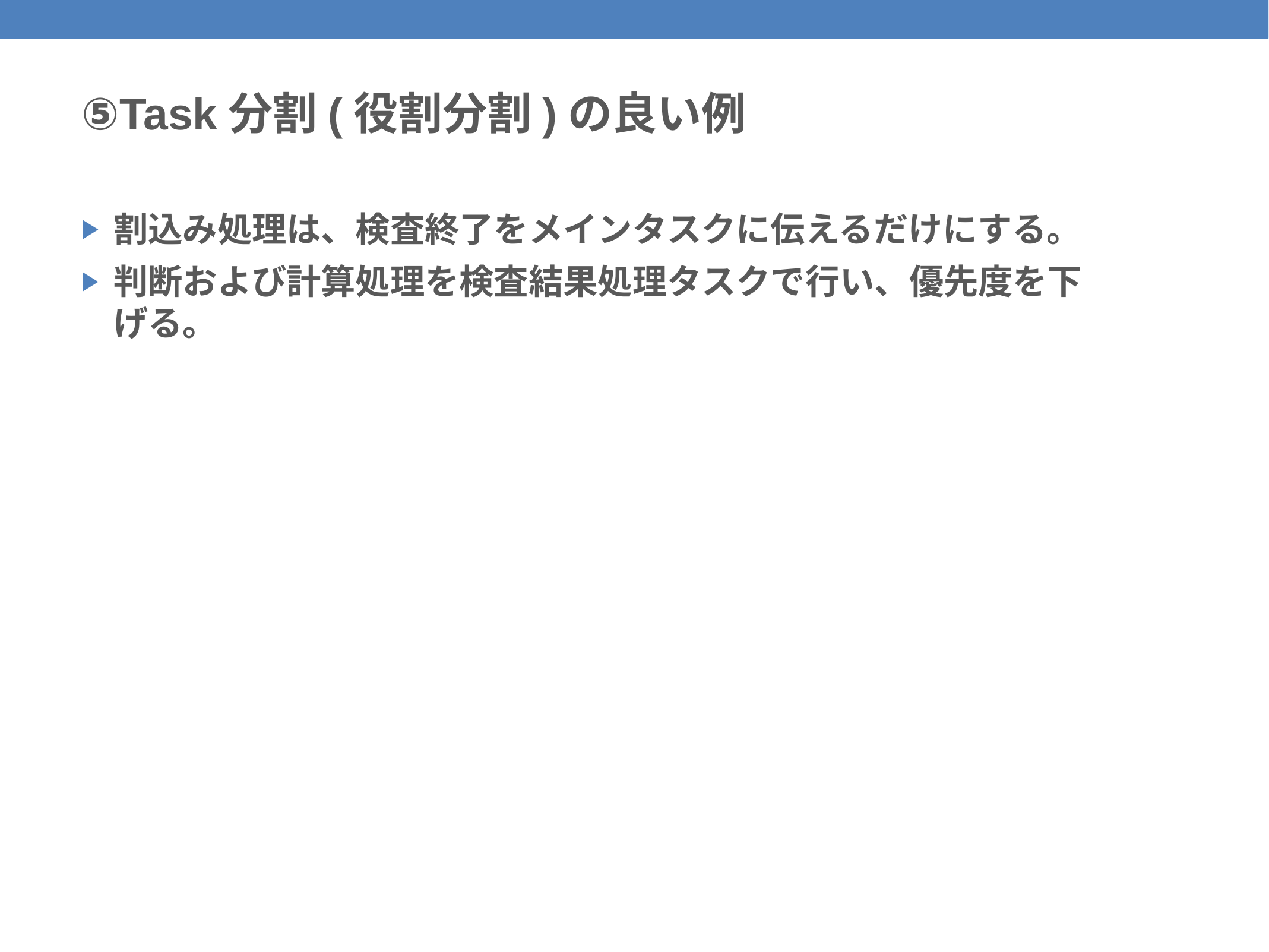

# ⑤Task分割(役割分割)の良い例
割込み処理は、検査終了をメインタスクに伝えるだけにする。
判断および計算処理を検査結果処理タスクで行い、優先度を下げる。